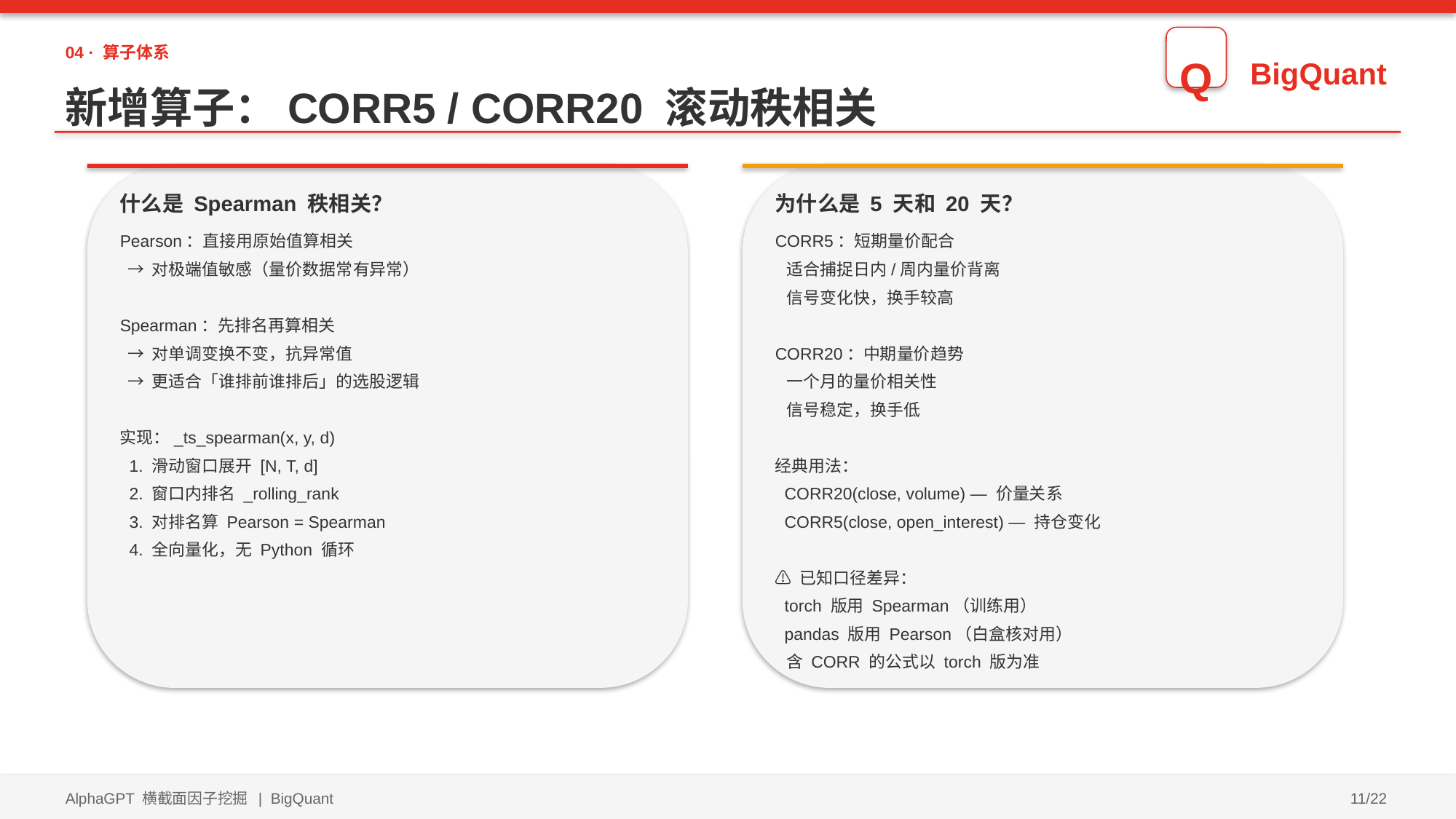

04 · 算子体系
Q
BigQuant
新增算子：CORR5 / CORR20 滚动秩相关

什么是 Spearman 秩相关？
为什么是 5 天和 20 天？
Pearson：直接用原始值算相关
  → 对极端值敏感（量价数据常有异常）

Spearman：先排名再算相关
  → 对单调变换不变，抗异常值
  → 更适合「谁排前谁排后」的选股逻辑

实现：_ts_spearman(x, y, d)
  1. 滑动窗口展开 [N, T, d]
  2. 窗口内排名 _rolling_rank
  3. 对排名算 Pearson = Spearman
  4. 全向量化，无 Python 循环
CORR5：短期量价配合
  适合捕捉日内/周内量价背离
  信号变化快，换手较高

CORR20：中期量价趋势
  一个月的量价相关性
  信号稳定，换手低

经典用法：
  CORR20(close, volume) — 价量关系
  CORR5(close, open_interest) — 持仓变化

⚠️ 已知口径差异：
  torch 版用 Spearman（训练用）
  pandas 版用 Pearson（白盒核对用）
  含 CORR 的公式以 torch 版为准

AlphaGPT 横截面因子挖掘  |  BigQuant
11/22